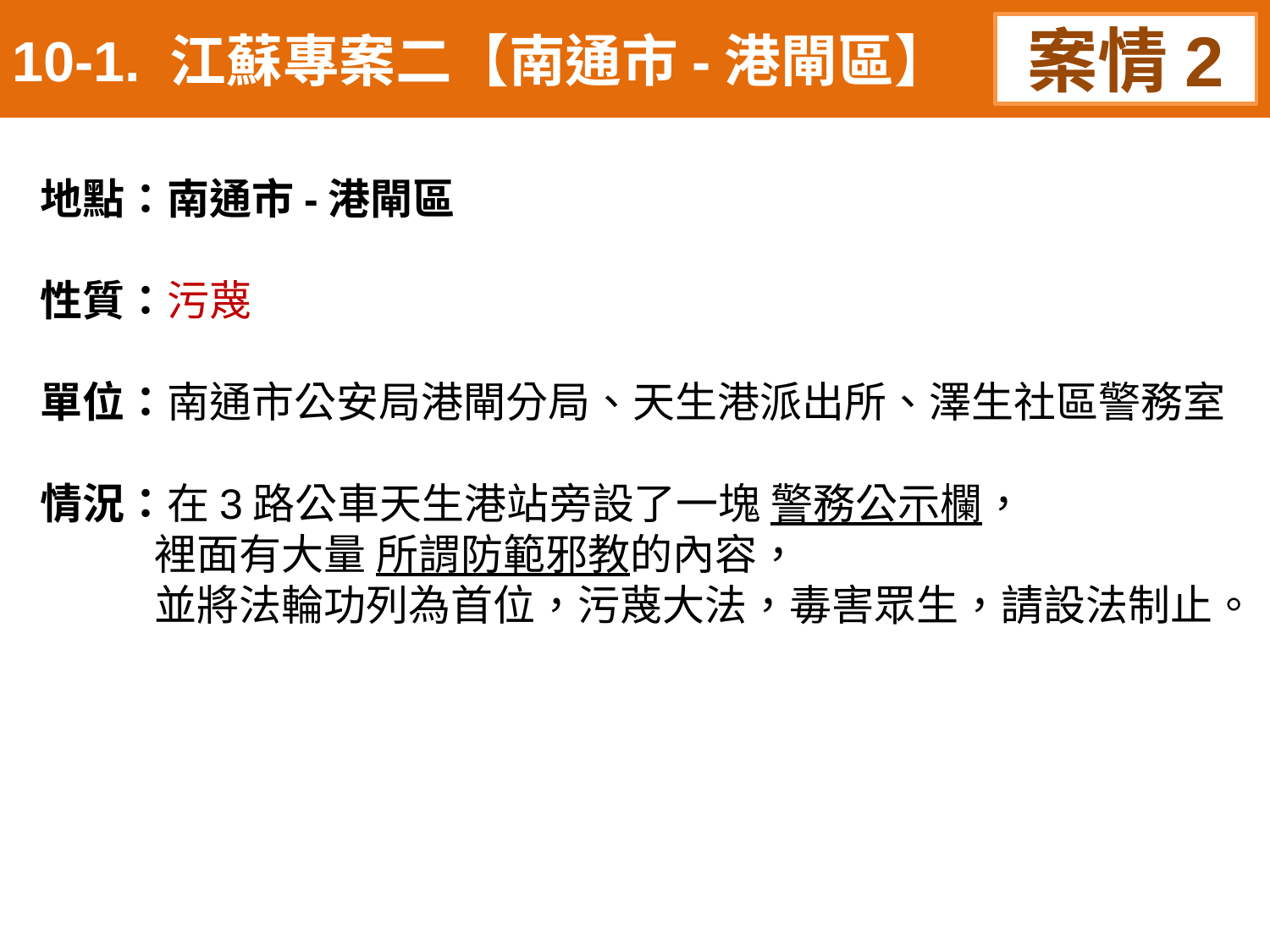

10-1. 江蘇專案二【南通市-港閘區】
案情2

地點：南通市-港閘區

性質：污蔑

單位：南通市公安局港閘分局、天生港派出所、澤生社區警務室

情況：在3路公車天生港站旁設了一塊 警務公示欄，
           裡面有大量 所謂防範邪教的內容，
           並將法輪功列為首位，污蔑大法，毒害眾生，請設法制止。